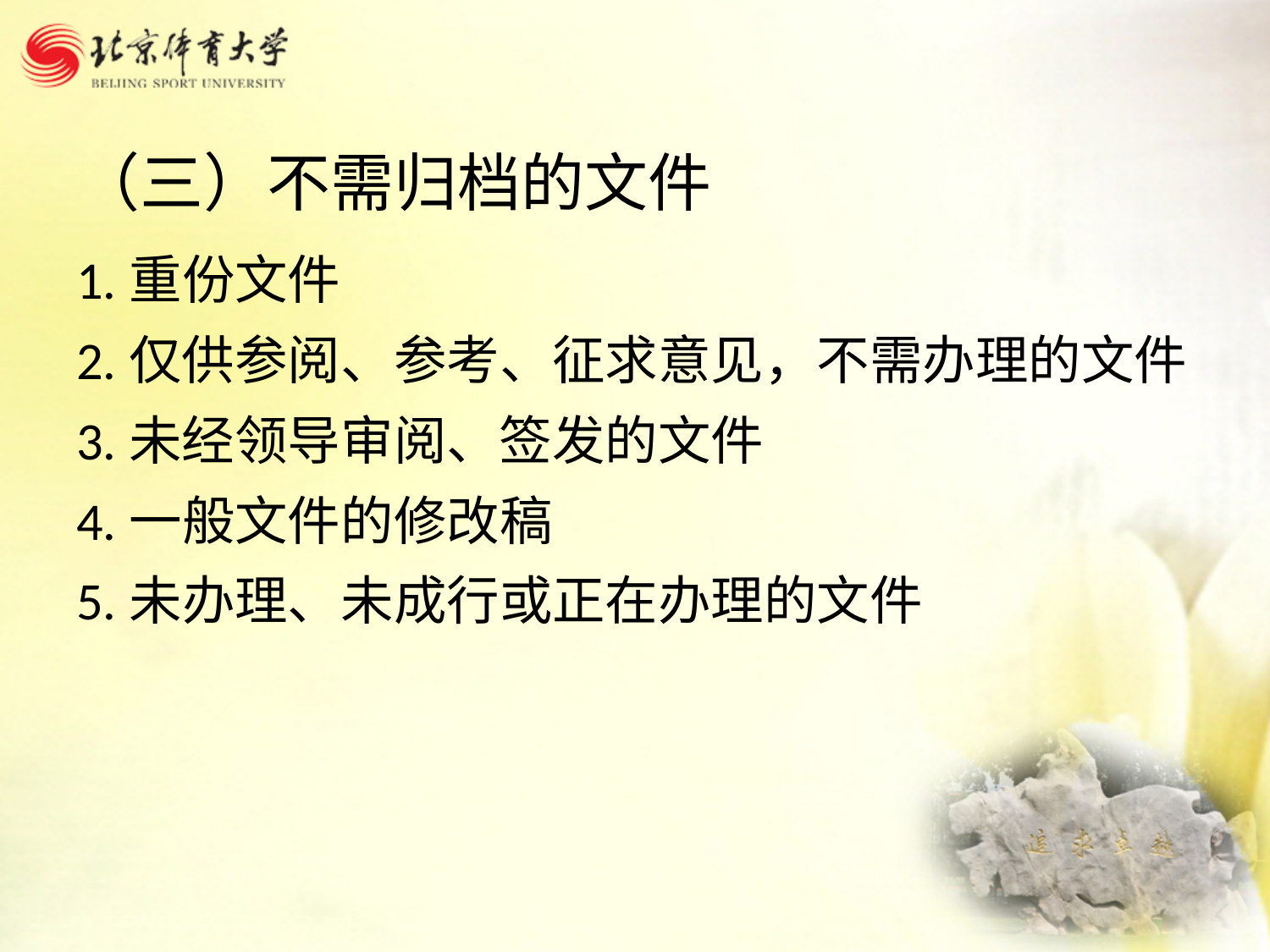

（三）不需归档的文件
1.重份文件
2.仅供参阅、参考、征求意见，不需办理的文件
3.未经领导审阅、签发的文件
4.一般文件的修改稿
5.未办理、未成行或正在办理的文件